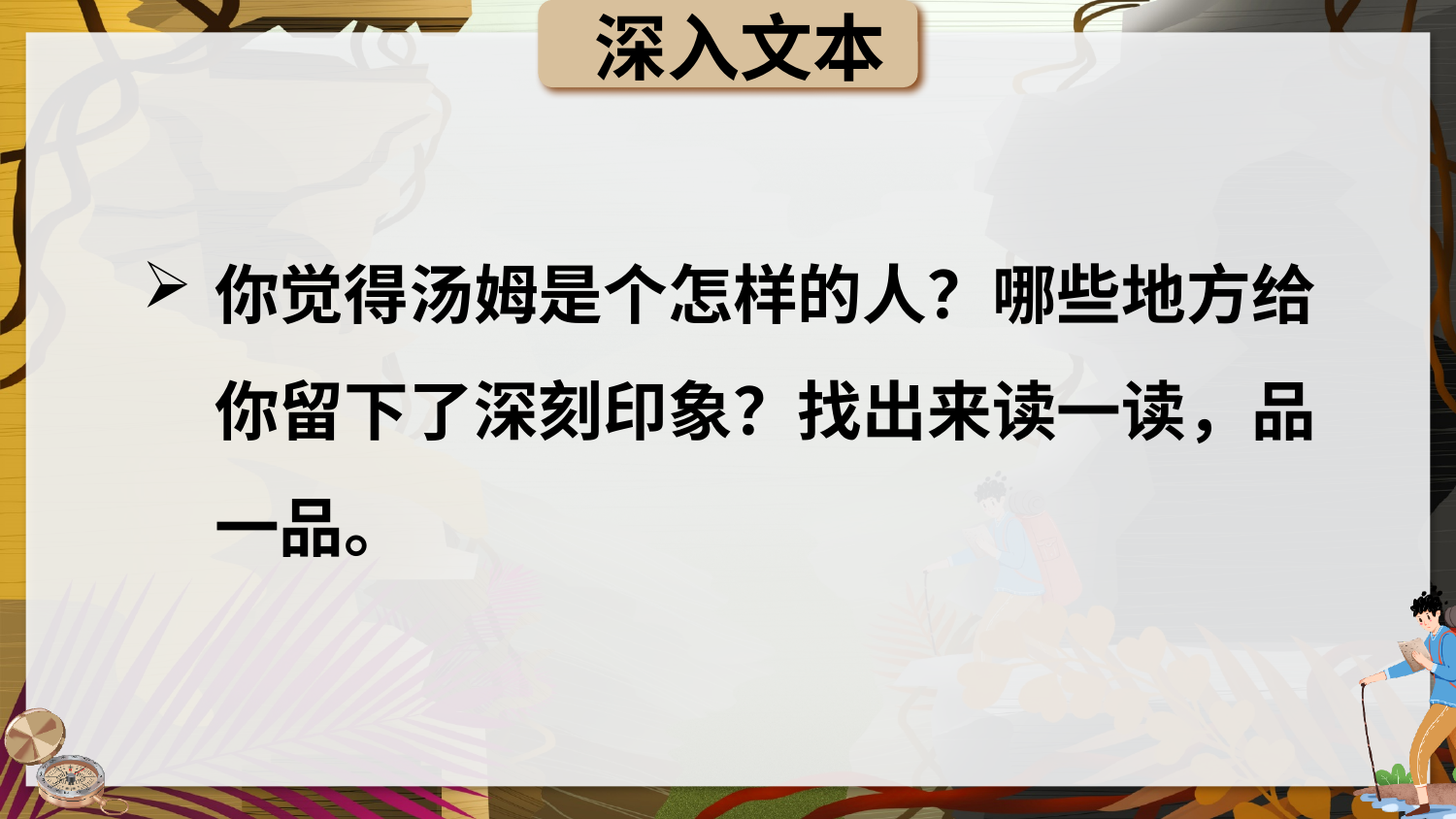

深入文本
你觉得汤姆是个怎样的人？哪些地方给你留下了深刻印象？找出来读一读，品一品。